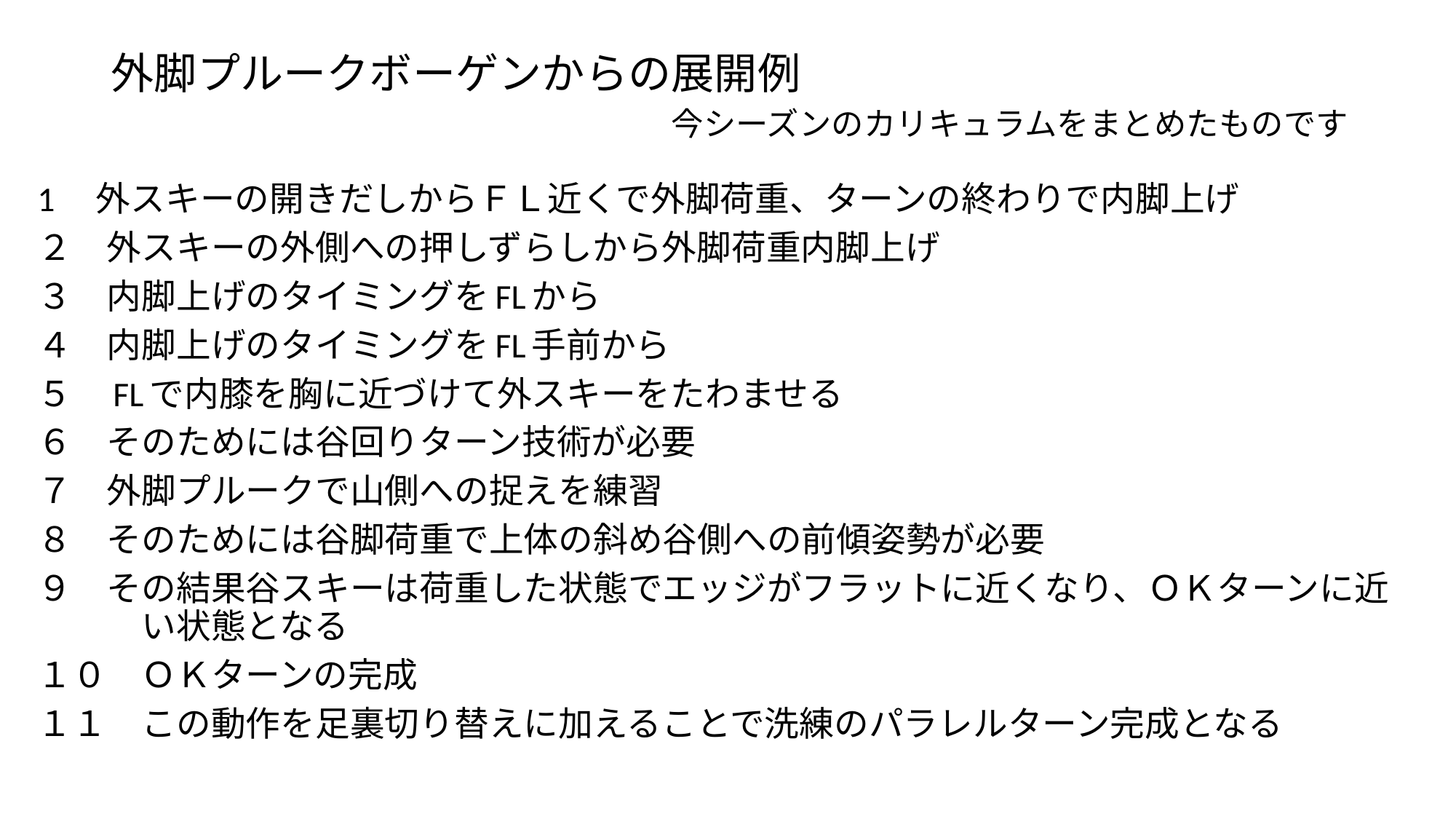

# 外脚プルークボーゲンからの展開例 　　　　　　　　　　　　　今シーズンのカリキュラムをまとめたものです
1　外スキーの開きだしからＦＬ近くで外脚荷重、ターンの終わりで内脚上げ
２　外スキーの外側への押しずらしから外脚荷重内脚上げ
３　内脚上げのタイミングをFLから
４　内脚上げのタイミングをFL手前から
５　FLで内膝を胸に近づけて外スキーをたわませる
６　そのためには谷回りターン技術が必要
７　外脚プルークで山側への捉えを練習
８　そのためには谷脚荷重で上体の斜め谷側への前傾姿勢が必要
９　その結果谷スキーは荷重した状態でエッジがフラットに近くなり、ＯＫターンに近　　　い状態となる
１０　ＯＫターンの完成
１１　この動作を足裏切り替えに加えることで洗練のパラレルターン完成となる